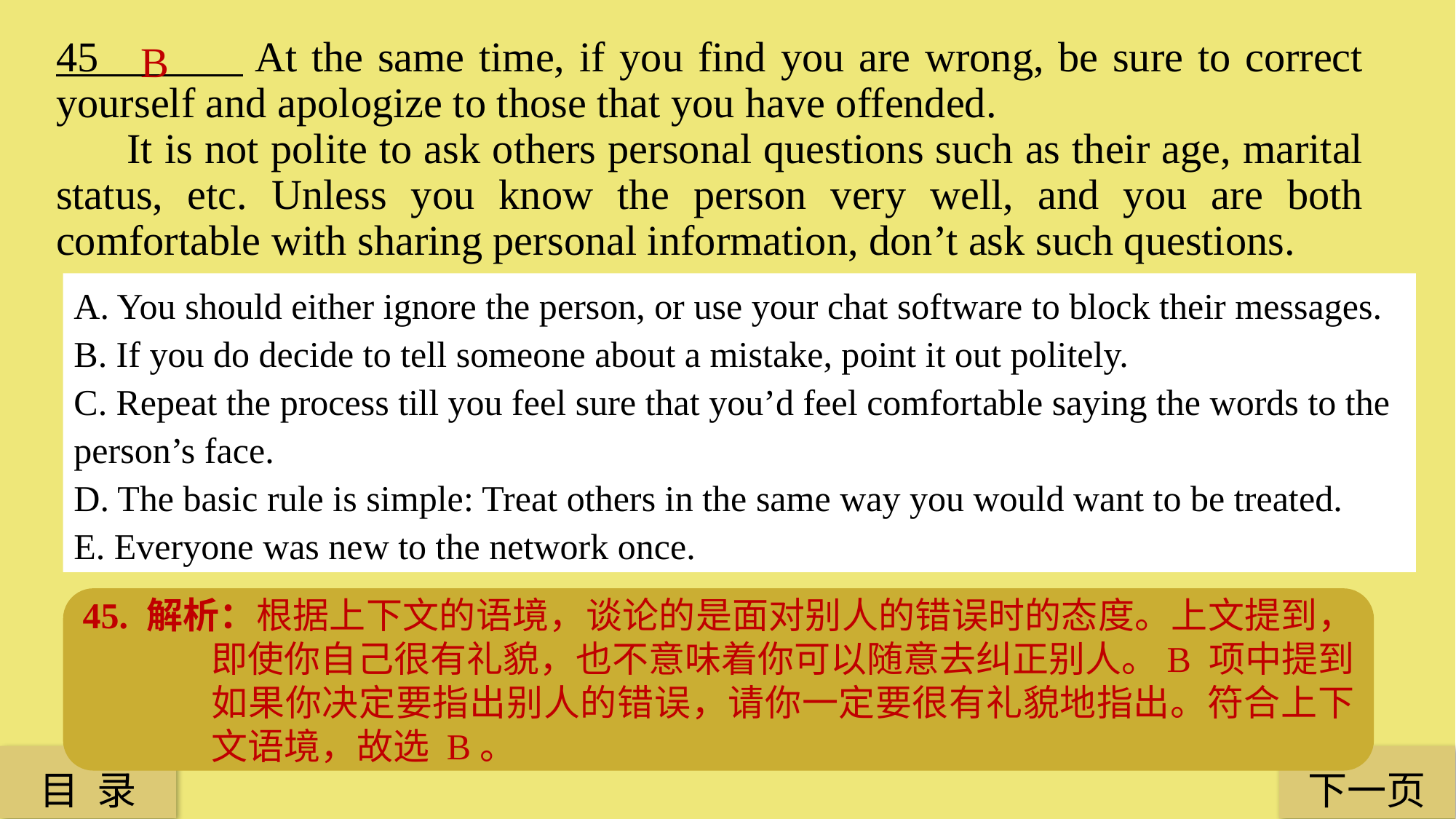

45           At the same time, if you find you are wrong, be sure to correct yourself and apologize to those that you have offended.
      It is not polite to ask others personal questions such as their age, marital status, etc. Unless you know the person very well, and you are both comfortable with sharing personal information, don’t ask such questions.
B
A. You should either ignore the person, or use your chat software to block their messages.
B. If you do decide to tell someone about a mistake, point it out politely.
C. Repeat the process till you feel sure that you’d feel comfortable saying the words to the
person’s face.
D. The basic rule is simple: Treat others in the same way you would want to be treated.
E. Everyone was new to the network once.
45. 解析：根据上下文的语境，谈论的是面对别人的错误时的态度。上文提到，即使你自己很有礼貌，也不意味着你可以随意去纠正别人。B 项中提到如果你决定要指出别人的错误，请你一定要很有礼貌地指出。符合上下文语境，故选 B。